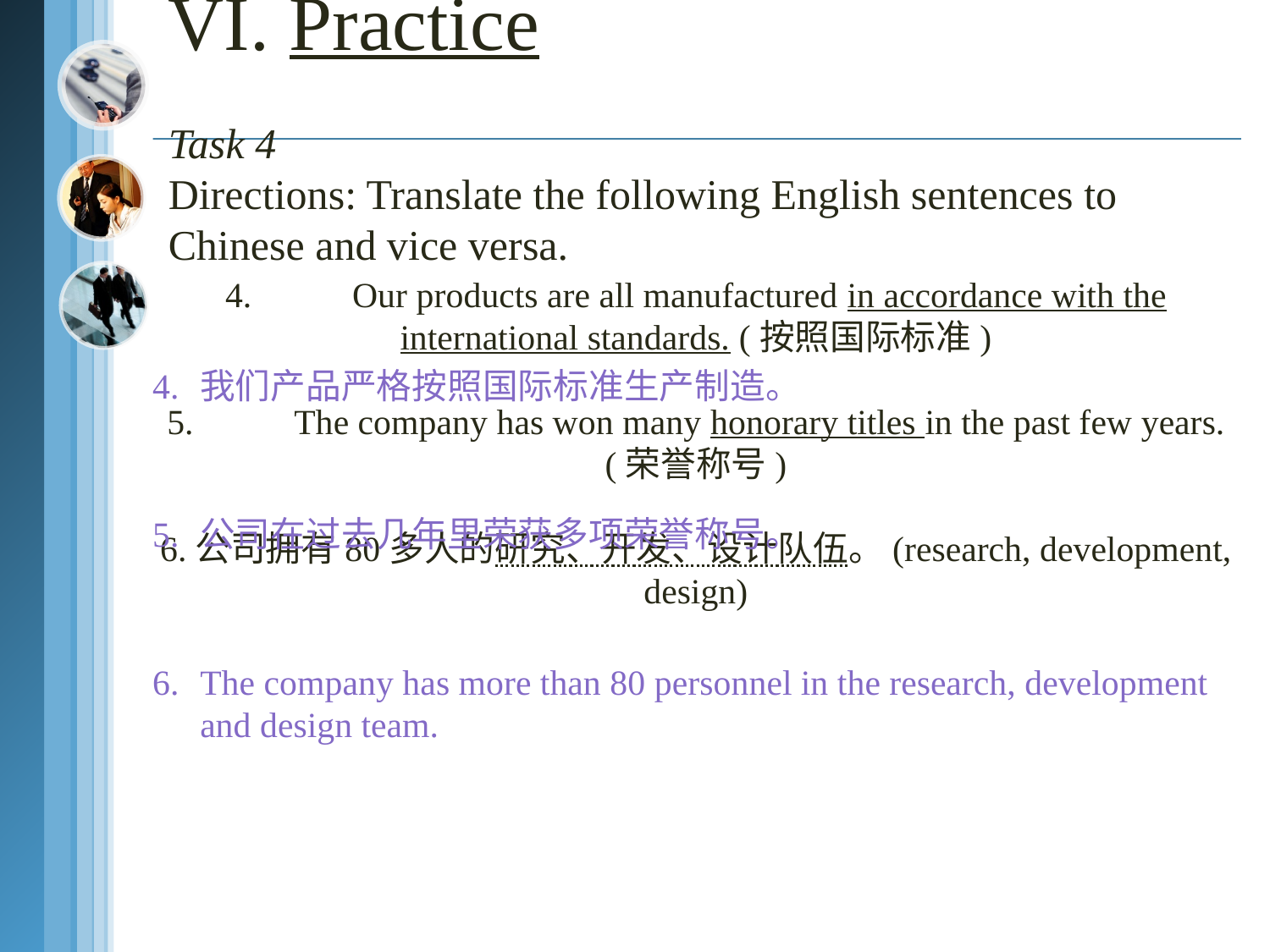

# VI. Practice Task 4 Directions: Translate the following English sentences to Chinese and vice versa.
4.	Our products are all manufactured in accordance with the international standards. (按照国际标准)

5.	The company has won many honorary titles in the past few years. (荣誉称号)

6.公司拥有80多人的研究、开发、设计队伍。(research, development, design)

4.	我们产品严格按照国际标准生产制造。

5.	公司在过去几年里荣获多项荣誉称号。

6.	The company has more than 80 personnel in the research, development and design team.